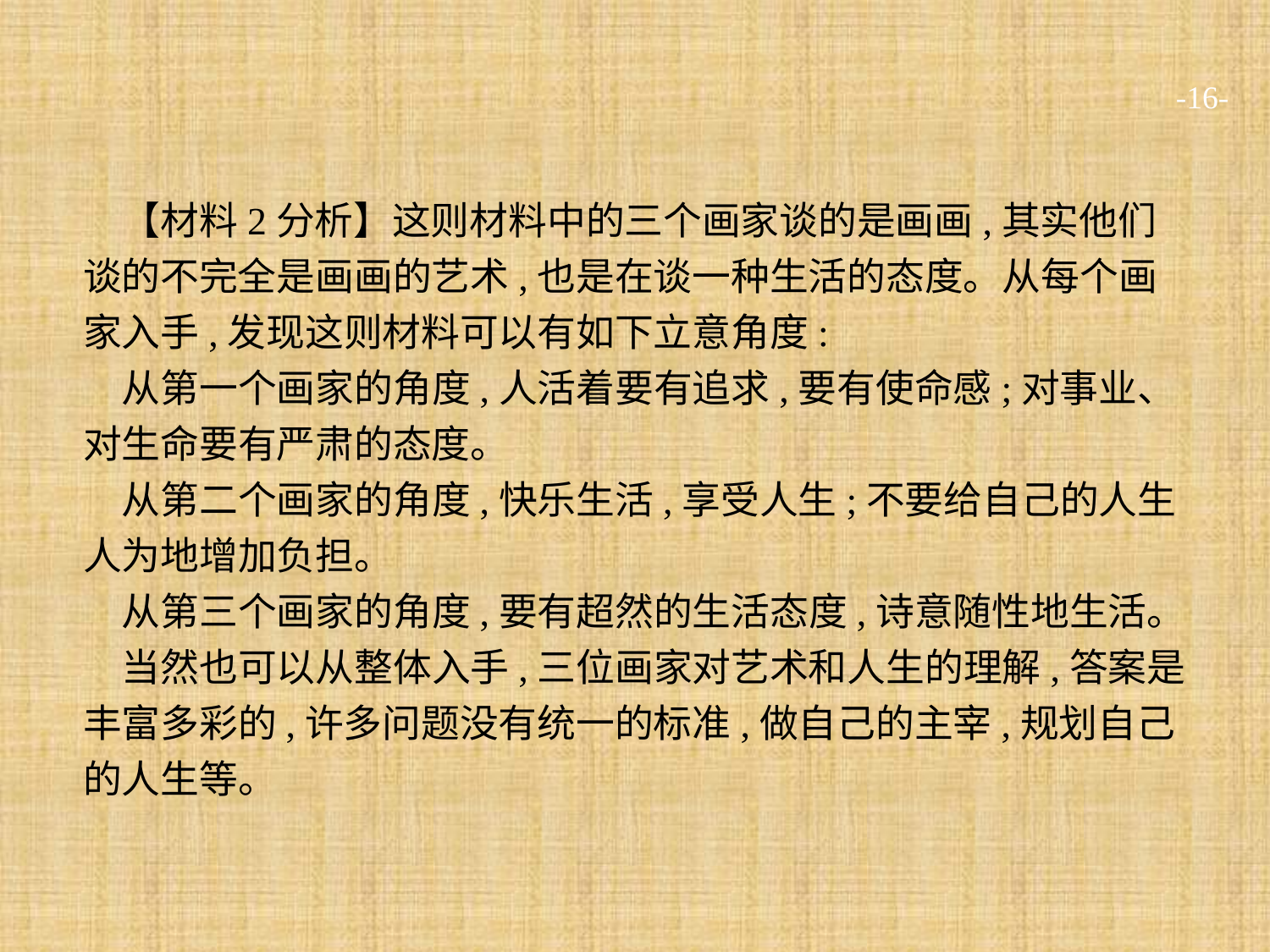

-16-
【材料2分析】这则材料中的三个画家谈的是画画,其实他们谈的不完全是画画的艺术,也是在谈一种生活的态度。从每个画家入手,发现这则材料可以有如下立意角度:
从第一个画家的角度,人活着要有追求,要有使命感;对事业、对生命要有严肃的态度。
从第二个画家的角度,快乐生活,享受人生;不要给自己的人生人为地增加负担。
从第三个画家的角度,要有超然的生活态度,诗意随性地生活。
当然也可以从整体入手,三位画家对艺术和人生的理解,答案是丰富多彩的,许多问题没有统一的标准,做自己的主宰,规划自己的人生等。